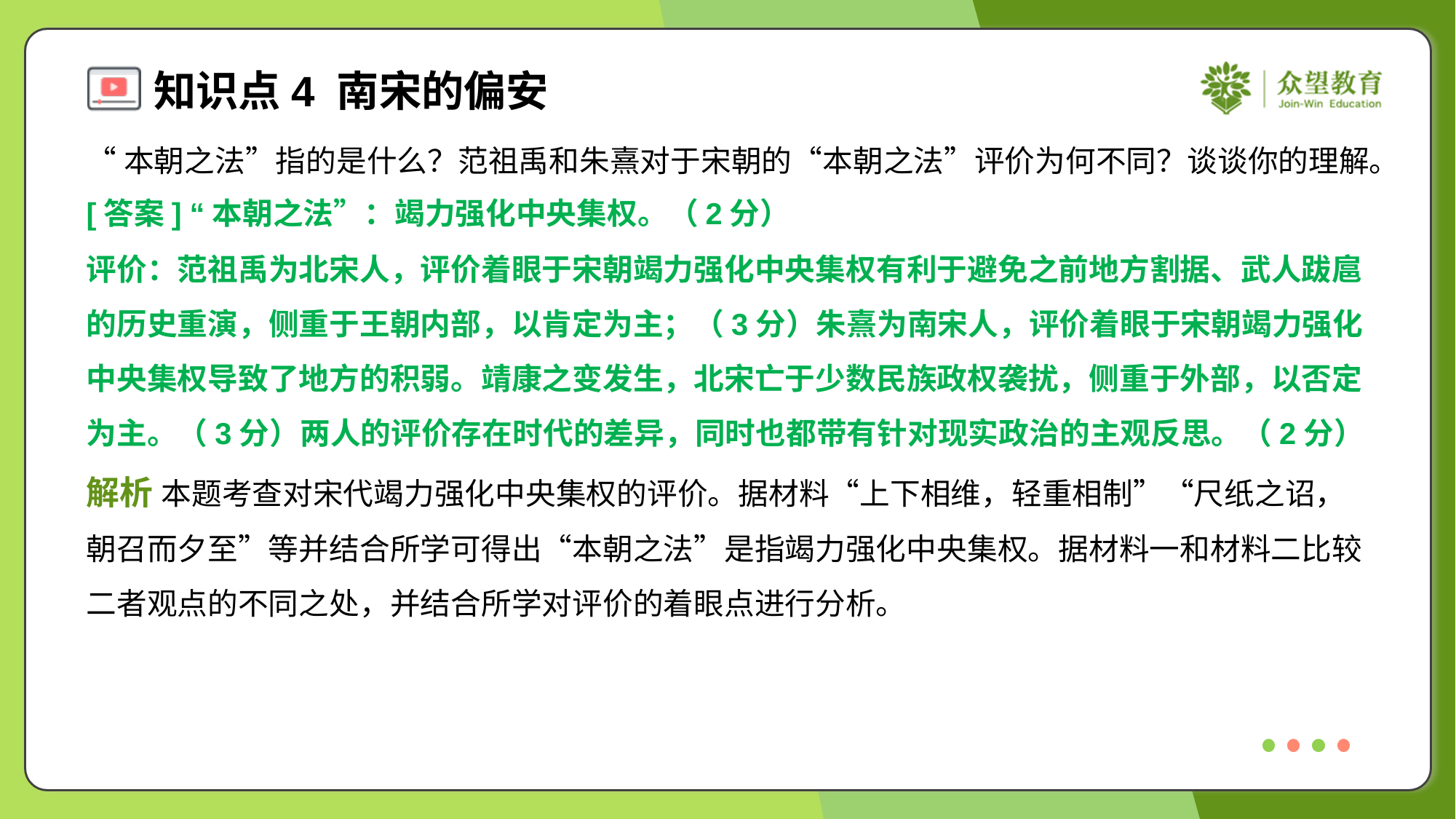

“本朝之法”指的是什么？范祖禹和朱熹对于宋朝的“本朝之法”评价为何不同？谈谈你的理解。
[答案] “本朝之法”：竭力强化中央集权。（2分）
评价：范祖禹为北宋人，评价着眼于宋朝竭力强化中央集权有利于避免之前地方割据、武人跋扈
的历史重演，侧重于王朝内部，以肯定为主；（3分）朱熹为南宋人，评价着眼于宋朝竭力强化
中央集权导致了地方的积弱。靖康之变发生，北宋亡于少数民族政权袭扰，侧重于外部，以否定
为主。（3分）两人的评价存在时代的差异，同时也都带有针对现实政治的主观反思。（2分）
解析 本题考查对宋代竭力强化中央集权的评价。据材料“上下相维，轻重相制”“尺纸之诏，
朝召而夕至”等并结合所学可得出“本朝之法”是指竭力强化中央集权。据材料一和材料二比较
二者观点的不同之处，并结合所学对评价的着眼点进行分析。